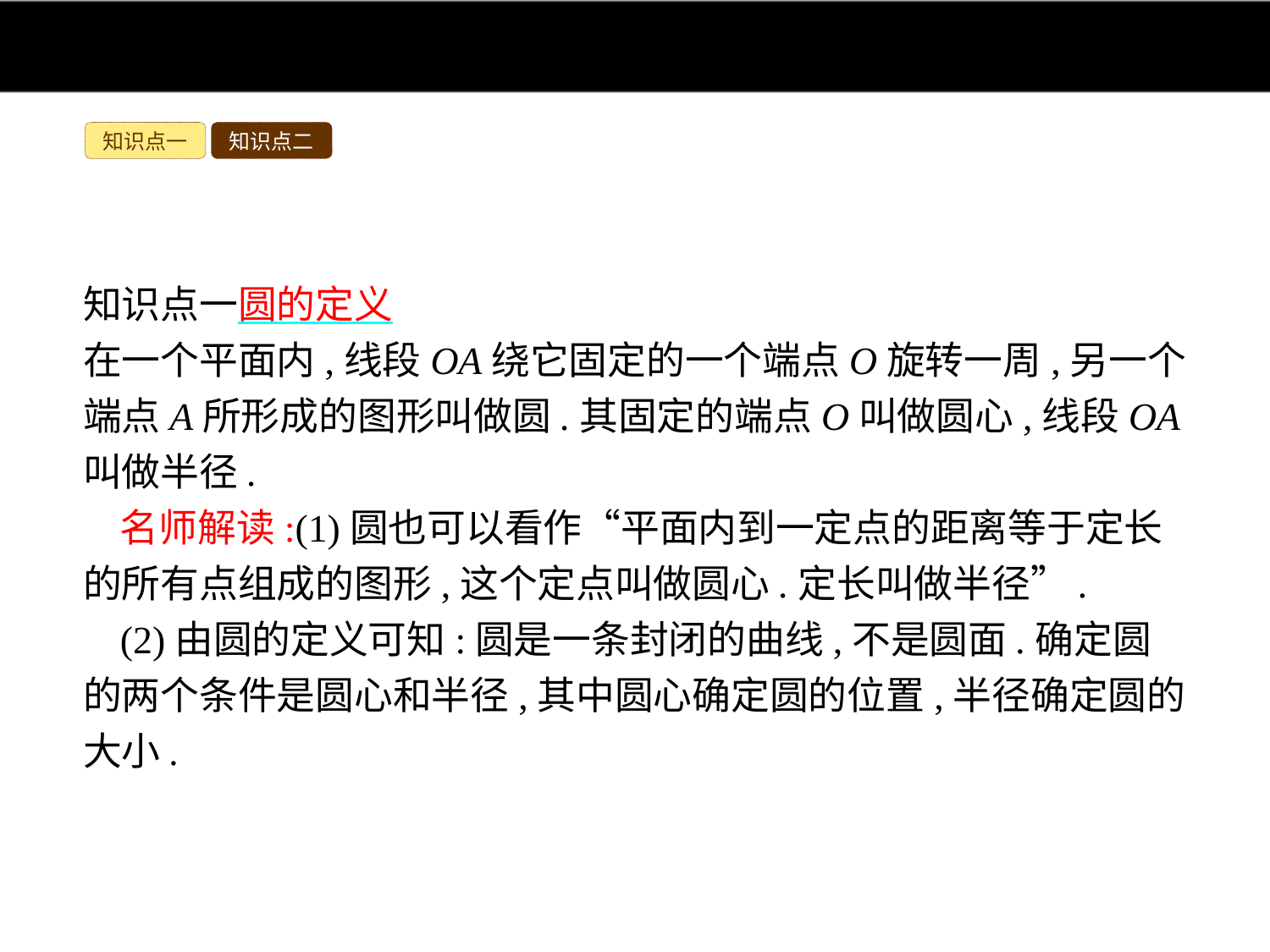

知识点一
知识点二
知识点一圆的定义
在一个平面内,线段OA绕它固定的一个端点O旋转一周,另一个端点A所形成的图形叫做圆.其固定的端点O叫做圆心,线段OA叫做半径.
名师解读:(1)圆也可以看作“平面内到一定点的距离等于定长的所有点组成的图形,这个定点叫做圆心.定长叫做半径”.
(2)由圆的定义可知:圆是一条封闭的曲线,不是圆面.确定圆的两个条件是圆心和半径,其中圆心确定圆的位置,半径确定圆的大小.